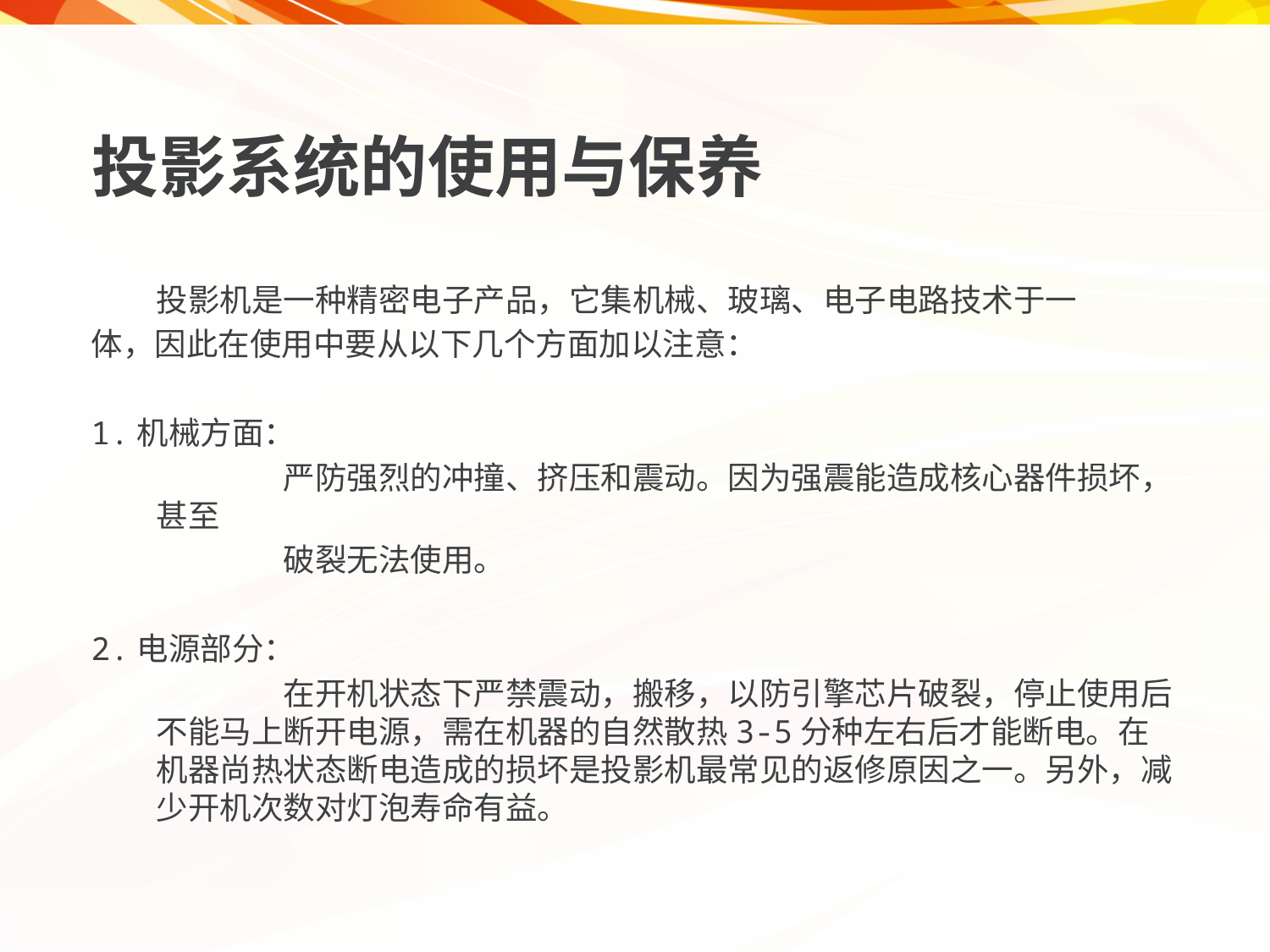

投影系统的使用与保养
	投影机是一种精密电子产品，它集机械、玻璃、电子电路技术于一
体，因此在使用中要从以下几个方面加以注意：

1.机械方面：
		严防强烈的冲撞、挤压和震动。因为强震能造成核心器件损坏，甚至
		破裂无法使用。

2.电源部分：
		在开机状态下严禁震动，搬移，以防引擎芯片破裂，停止使用后不能马上断开电源，需在机器的自然散热3-5分种左右后才能断电。在机器尚热状态断电造成的损坏是投影机最常见的返修原因之一。另外，减少开机次数对灯泡寿命有益。